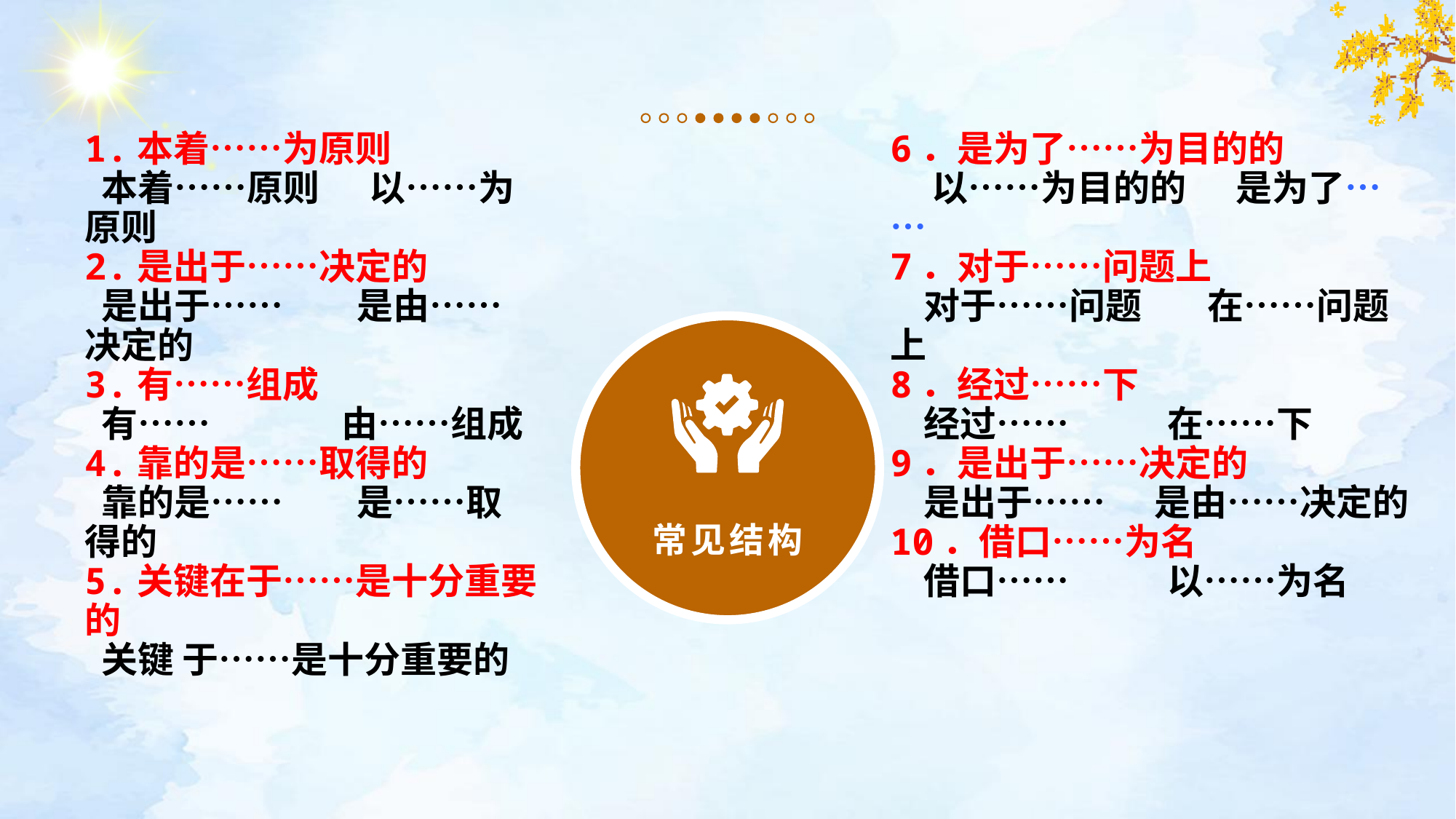

1.本着……为原则
 本着……原则      以……为原则
2.是出于……决定的
 是出于……         是由……决定的
3.有……组成
 有……                由……组成
4.靠的是……取得的
 靠的是……         是……取得的
5.关键在于……是十分重要的
 关键 于……是十分重要的
6．是为了……为目的的
    以……为目的的      是为了……
7．对于……问题上
   对于……问题        在……问题上
8．经过……下
   经过……            在……下
9．是出于……决定的
   是出于……      是由……决定的
10．借口……为名
   借口……            以……为名

常见结构